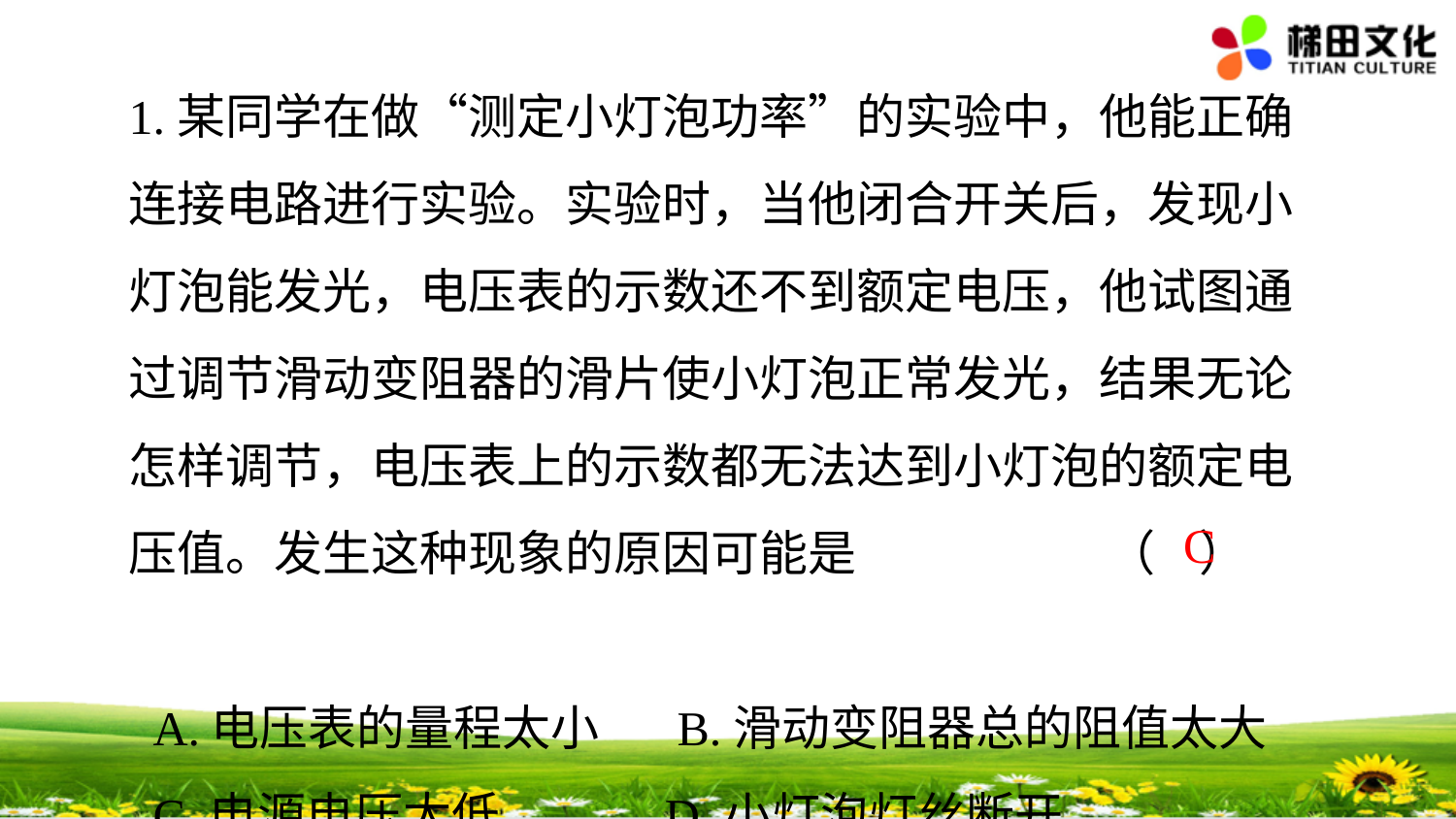

1.某同学在做“测定小灯泡功率”的实验中，他能正确连接电路进行实验。实验时，当他闭合开关后，发现小灯泡能发光，电压表的示数还不到额定电压，他试图通过调节滑动变阻器的滑片使小灯泡正常发光，结果无论怎样调节，电压表上的示数都无法达到小灯泡的额定电压值。发生这种现象的原因可能是                       （    ）
  A.电压表的量程太小      B.滑动变阻器总的阻值太大
  C.电源电压太低              D.小灯泡灯丝断开
C